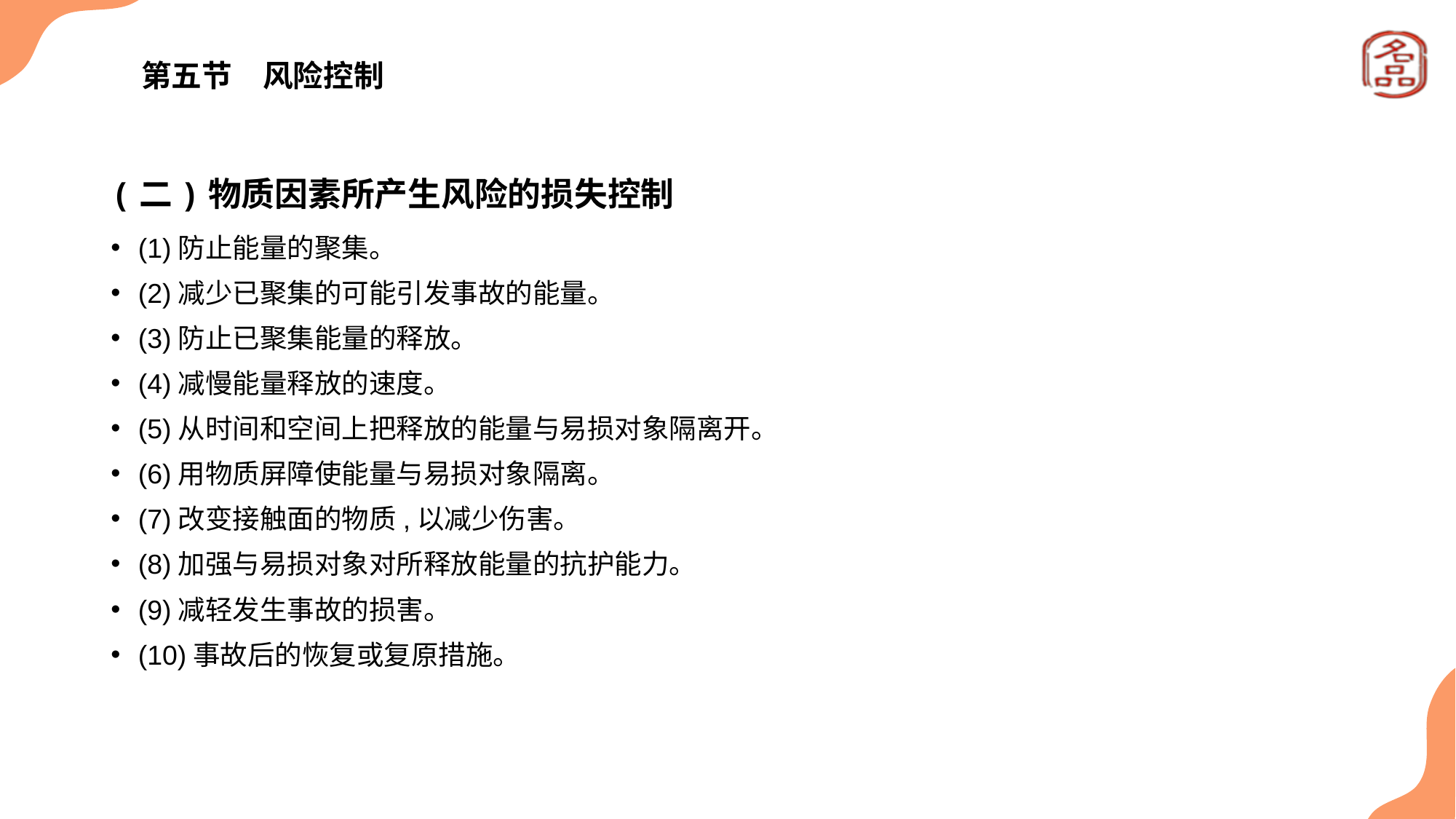

# 第五节　风险控制
(二)物质因素所产生风险的损失控制
(1)防止能量的聚集。
(2)减少已聚集的可能引发事故的能量。
(3)防止已聚集能量的释放。
(4)减慢能量释放的速度。
(5)从时间和空间上把释放的能量与易损对象隔离开。
(6)用物质屏障使能量与易损对象隔离。
(7)改变接触面的物质,以减少伤害。
(8)加强与易损对象对所释放能量的抗护能力。
(9)减轻发生事故的损害。
(10)事故后的恢复或复原措施。